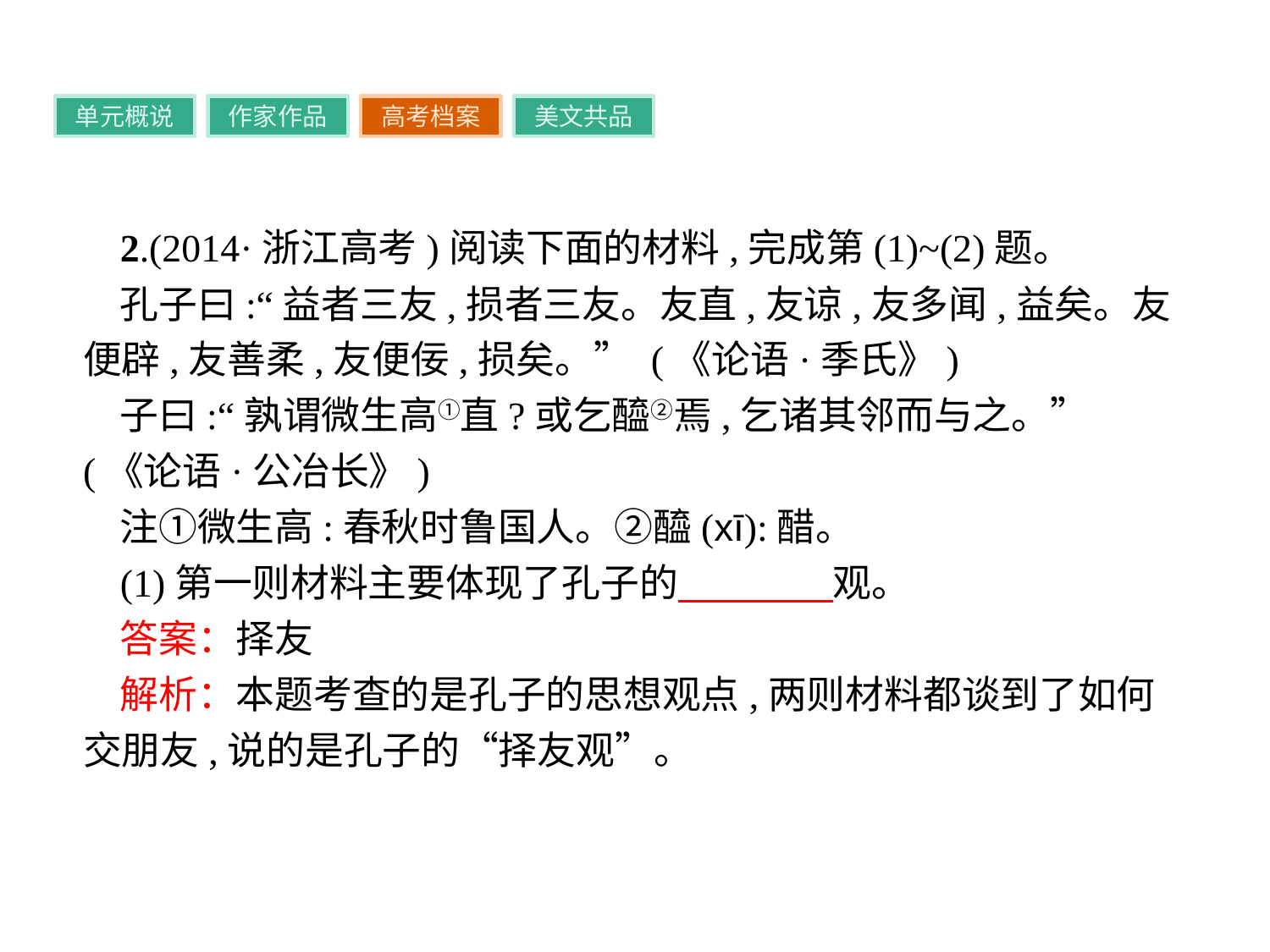

单元概说
作家作品
高考档案
美文共品
2.(2014·浙江高考)阅读下面的材料,完成第(1)~(2)题。
孔子曰:“益者三友,损者三友。友直,友谅,友多闻,益矣。友便辟,友善柔,友便佞,损矣。” (《论语·季氏》)
子曰:“孰谓微生高①直?或乞醯②焉,乞诸其邻而与之。” (《论语·公冶长》)
注①微生高:春秋时鲁国人。②醯(xī):醋。
(1)第一则材料主要体现了孔子的　　　　观。
答案：择友
解析：本题考查的是孔子的思想观点,两则材料都谈到了如何交朋友,说的是孔子的“择友观”。